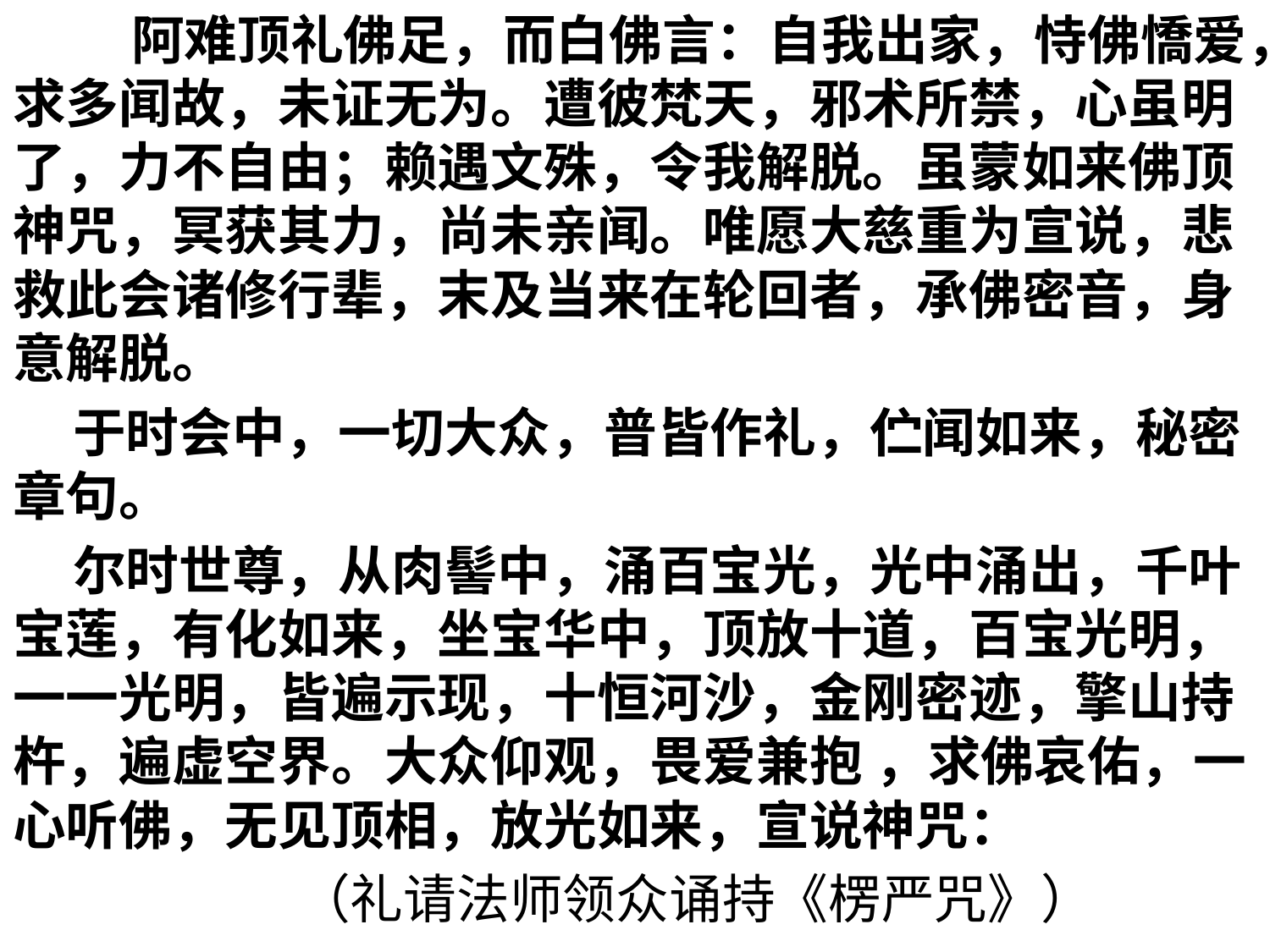

阿难顶礼佛足，而白佛言：自我出家，恃佛憍爱，求多闻故，未证无为。遭彼梵天，邪术所禁，心虽明了，力不自由；赖遇文殊，令我解脱。虽蒙如来佛顶神咒，冥获其力，尚未亲闻。唯愿大慈重为宣说，悲救此会诸修行辈，末及当来在轮回者，承佛密音，身意解脱。
    于时会中，一切大众，普皆作礼，伫闻如来，秘密章句。
    尔时世尊，从肉髻中，涌百宝光，光中涌出，千叶宝莲，有化如来，坐宝华中，顶放十道，百宝光明，一一光明，皆遍示现，十恒河沙，金刚密迹，擎山持杵，遍虚空界。大众仰观，畏爱兼抱 ，求佛哀佑，一心听佛，无见顶相，放光如来，宣说神咒：
                       （礼请法师领众诵持《楞严咒》）